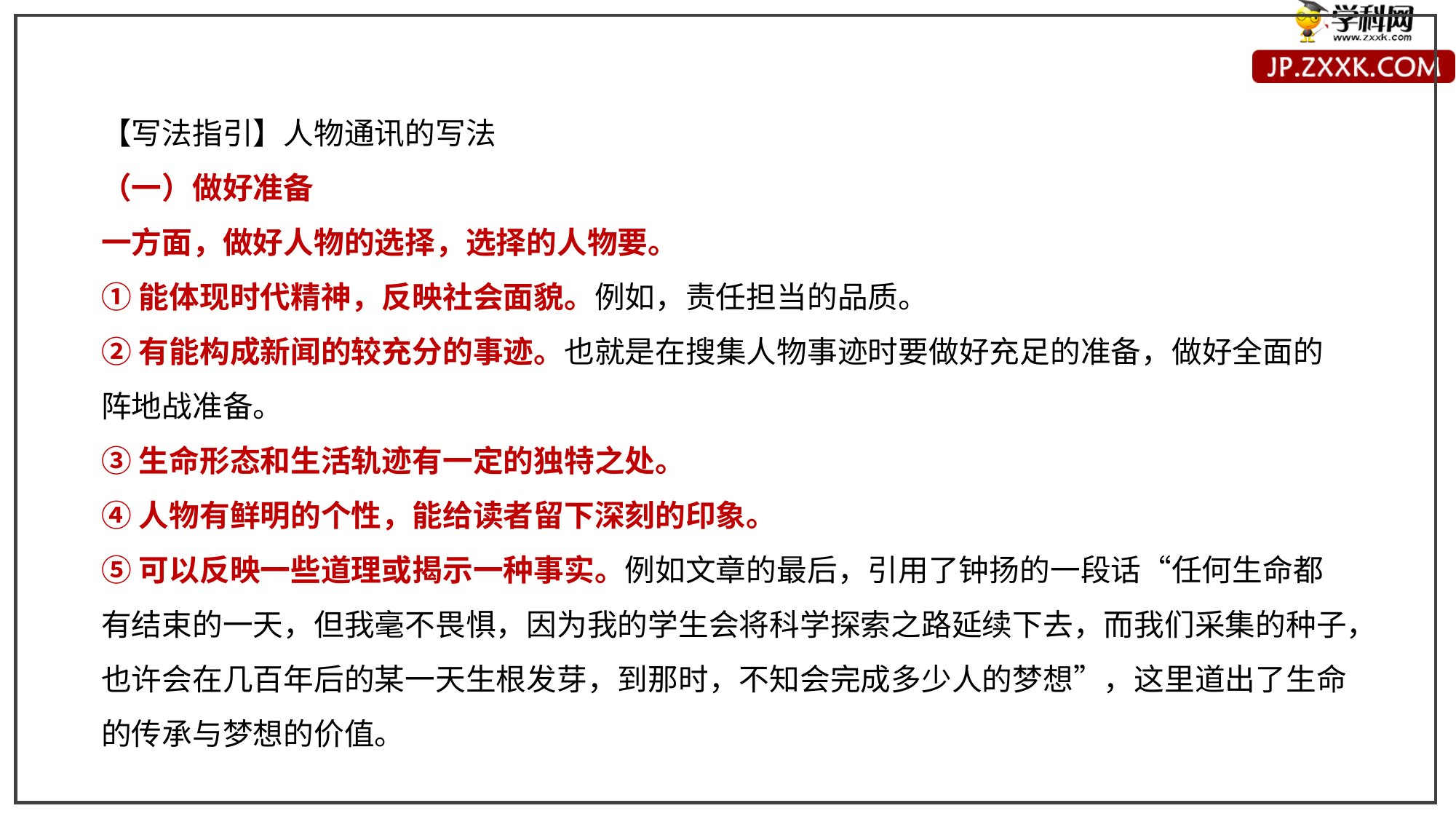

【写法指引】人物通讯的写法
（一）做好准备
一方面，做好人物的选择，选择的人物要。
①能体现时代精神，反映社会面貌。例如，责任担当的品质。
②有能构成新闻的较充分的事迹。也就是在搜集人物事迹时要做好充足的准备，做好全面的阵地战准备。
③生命形态和生活轨迹有一定的独特之处。
④人物有鲜明的个性，能给读者留下深刻的印象。
⑤可以反映一些道理或揭示一种事实。例如文章的最后，引用了钟扬的一段话“任何生命都有结束的一天，但我毫不畏惧，因为我的学生会将科学探索之路延续下去，而我们采集的种子，也许会在几百年后的某一天生根发芽，到那时，不知会完成多少人的梦想”，这里道出了生命的传承与梦想的价值。